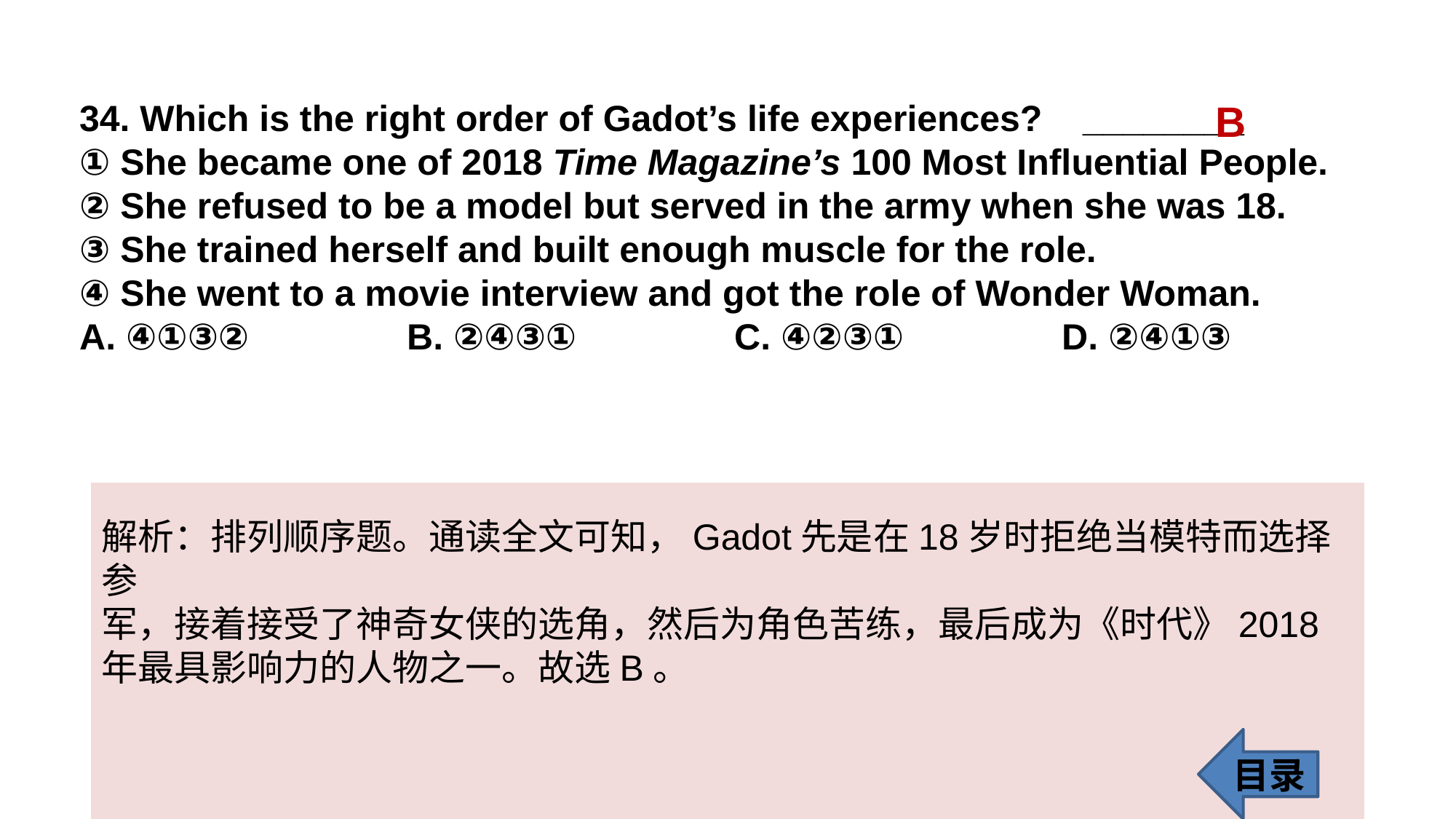

34. Which is the right order of Gadot’s life experiences?    ________
① She became one of 2018 Time Magazine’s 100 Most Influential People.
② She refused to be a model but served in the army when she was 18.
③ She trained herself and built enough muscle for the role.
④ She went to a movie interview and got the role of Wonder Woman.
A. ④①③② 		B. ②④③① 		C. ④②③① 		D. ②④①③
B

解析：排列顺序题。通读全文可知，Gadot先是在18岁时拒绝当模特而选择参
军，接着接受了神奇女侠的选角，然后为角色苦练，最后成为《时代》2018年最具影响力的人物之一。故选B。
目录
35